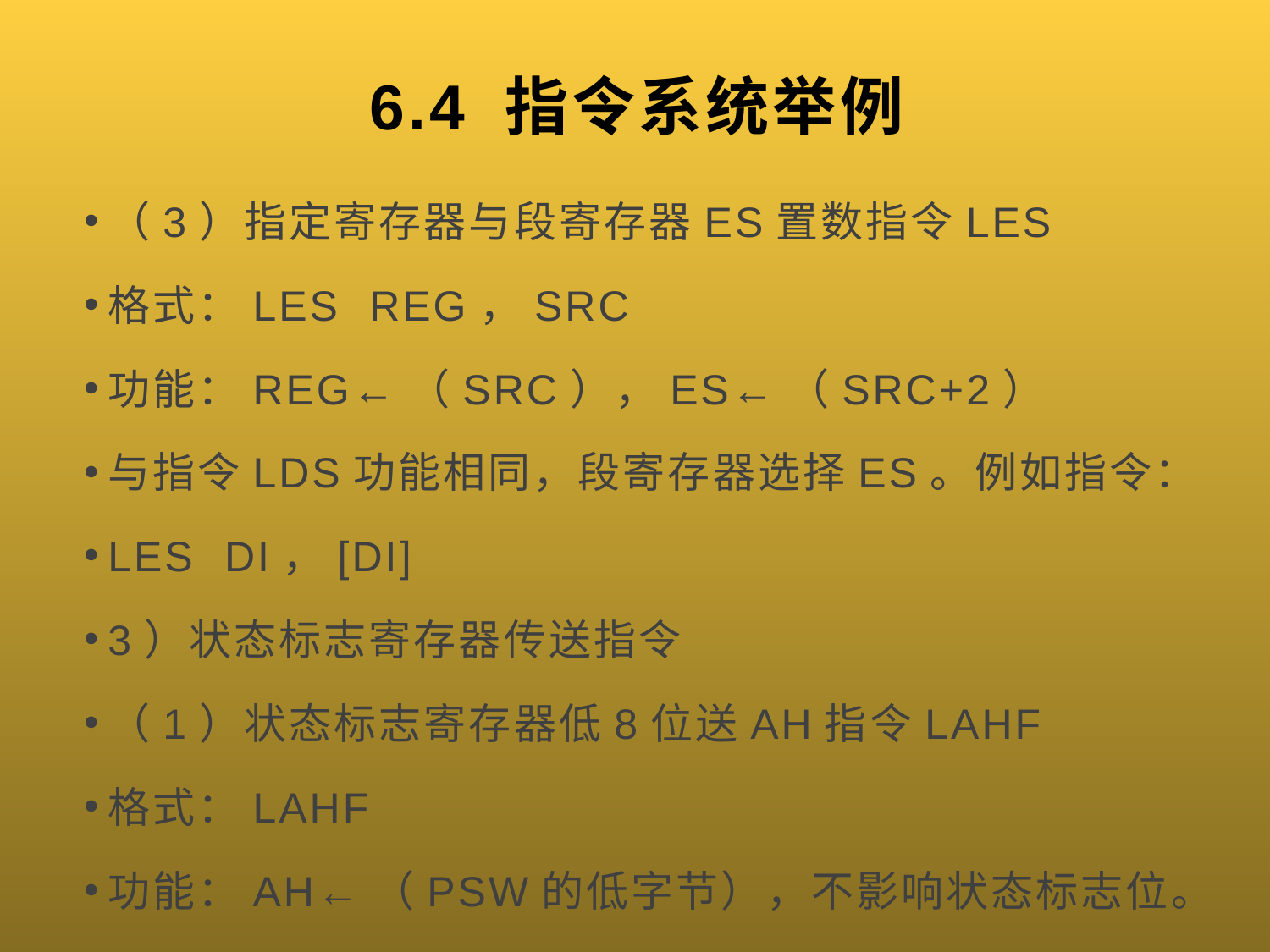

# 6.4 指令系统举例
（3）指定寄存器与段寄存器ES置数指令LES
格式：LES  REG，SRC
功能：REG←（SRC），ES←（SRC+2）
与指令LDS功能相同，段寄存器选择ES。例如指令：
LES  DI，[DI]
3）状态标志寄存器传送指令
（1）状态标志寄存器低8位送AH指令LAHF
格式：LAHF
功能：AH←（PSW的低字节），不影响状态标志位。